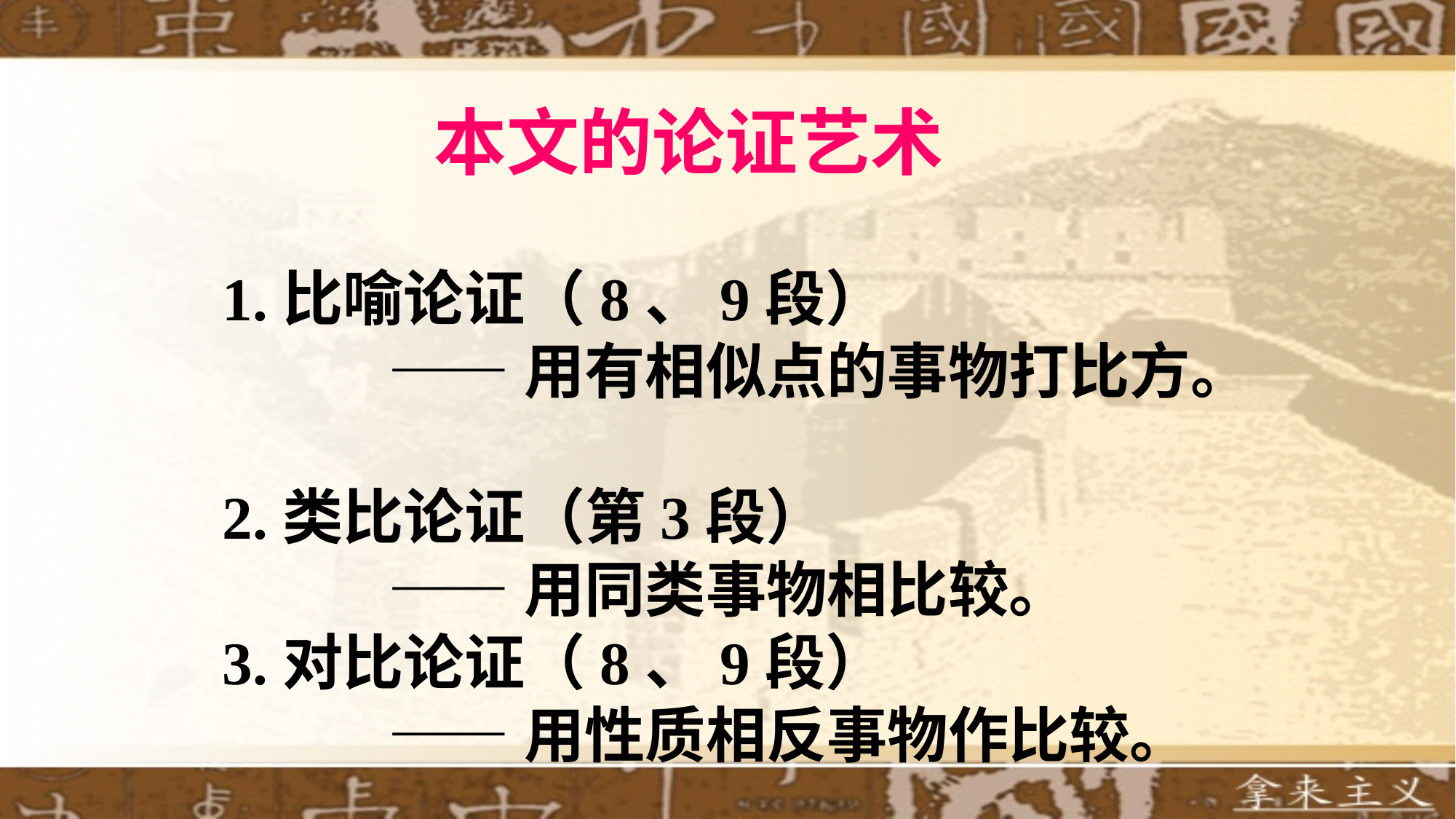

本文的论证艺术
1.比喻论证（8、9段）
            ——用有相似点的事物打比方。
2.类比论证（第3段）
            ——用同类事物相比较。
3.对比论证（8、9段）
            ——用性质相反事物作比较。